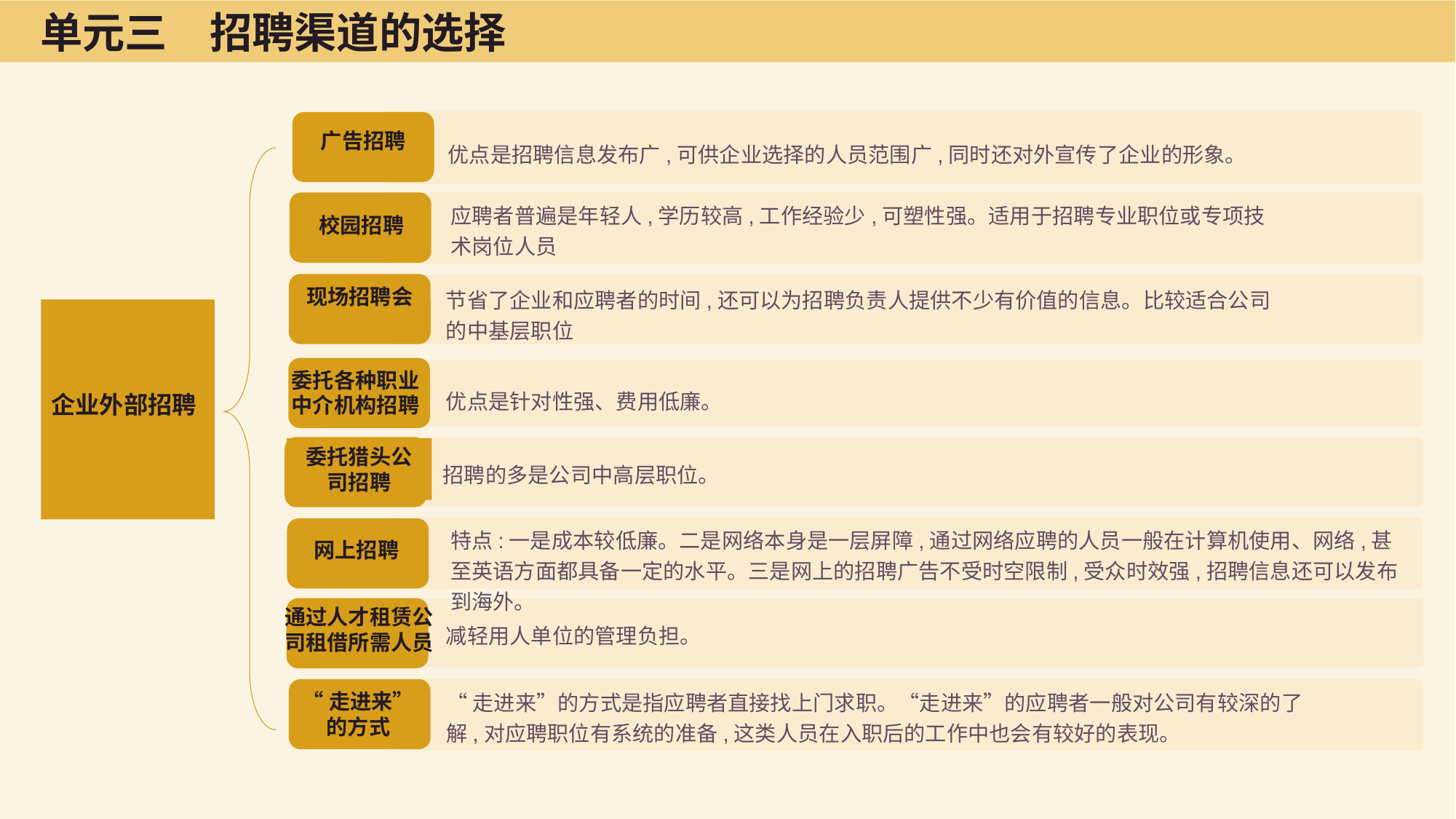

单元三　招聘渠道的选择

广告招聘
优点是招聘信息发布广,可供企业选择的人员范围广,同时还对外宣传了企业的形象。

应聘者普遍是年轻人,学历较高,工作经验少,可塑性强。适用于招聘专业职位或专项技术岗位人员

校园招聘

现场招聘会

节省了企业和应聘者的时间,还可以为招聘负责人提供不少有价值的信息。比较适合公司的中基层职位

     企业外部招聘

委托各种职业中介机构招聘

优点是针对性强、费用低廉。

委托猎头公司招聘

招聘的多是公司中高层职位。
特点:一是成本较低廉。二是网络本身是一层屏障,通过网络应聘的人员一般在计算机使用、网络,甚至英语方面都具备一定的水平。三是网上的招聘广告不受时空限制,受众时效强,招聘信息还可以发布到海外。

网上招聘

通过人才租赁公司租借所需人员

减轻用人单位的管理负担。

“走进来”的方式

“走进来”的方式是指应聘者直接找上门求职。“走进来”的应聘者一般对公司有较深的了解,对应聘职位有系统的准备,这类人员在入职后的工作中也会有较好的表现。